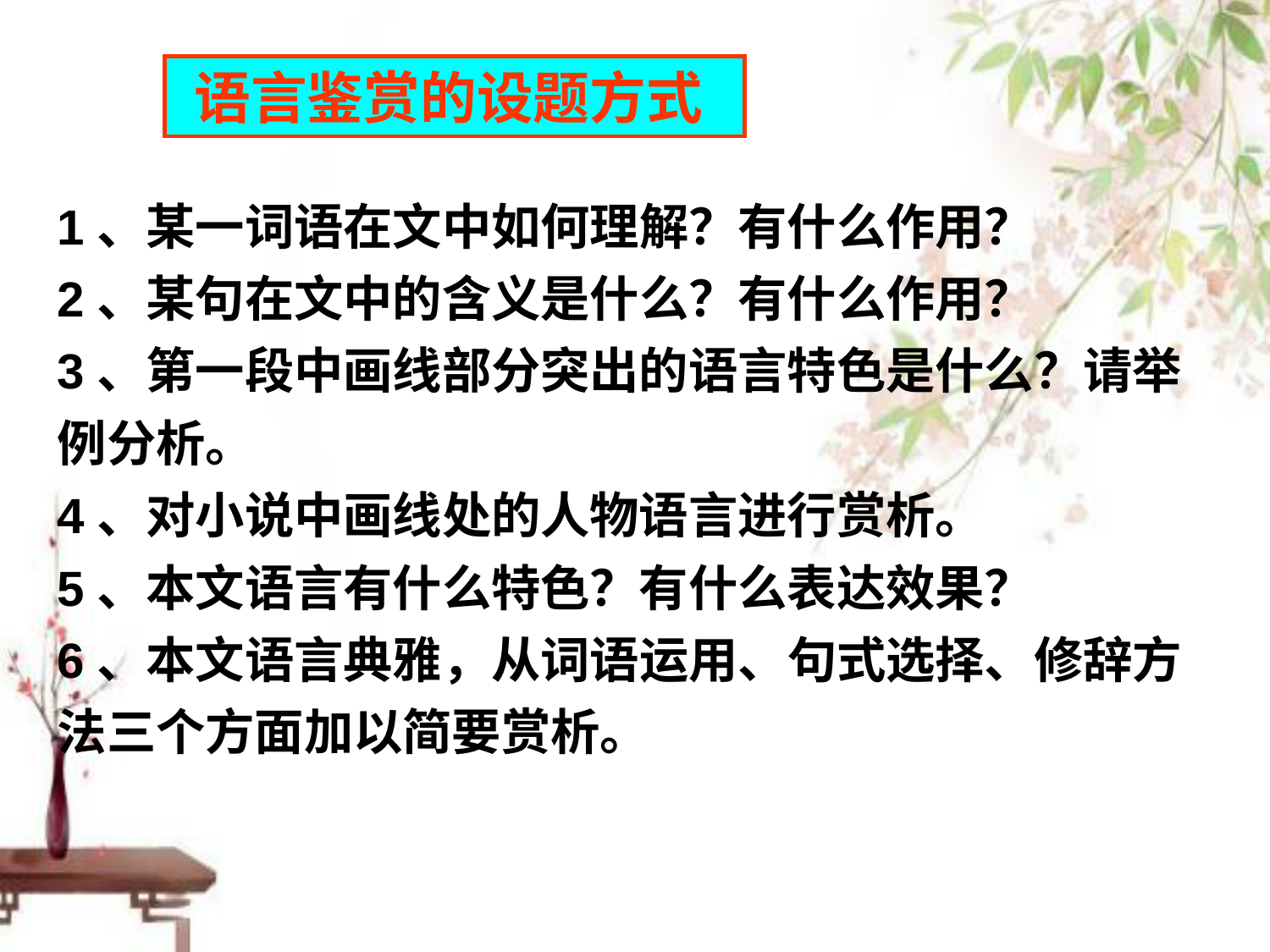

语言鉴赏的设题方式
1、某一词语在文中如何理解？有什么作用？
2、某句在文中的含义是什么？有什么作用？
3、第一段中画线部分突出的语言特色是什么？请举例分析。
4、对小说中画线处的人物语言进行赏析。
5、本文语言有什么特色？有什么表达效果？
6、本文语言典雅，从词语运用、句式选择、修辞方法三个方面加以简要赏析。